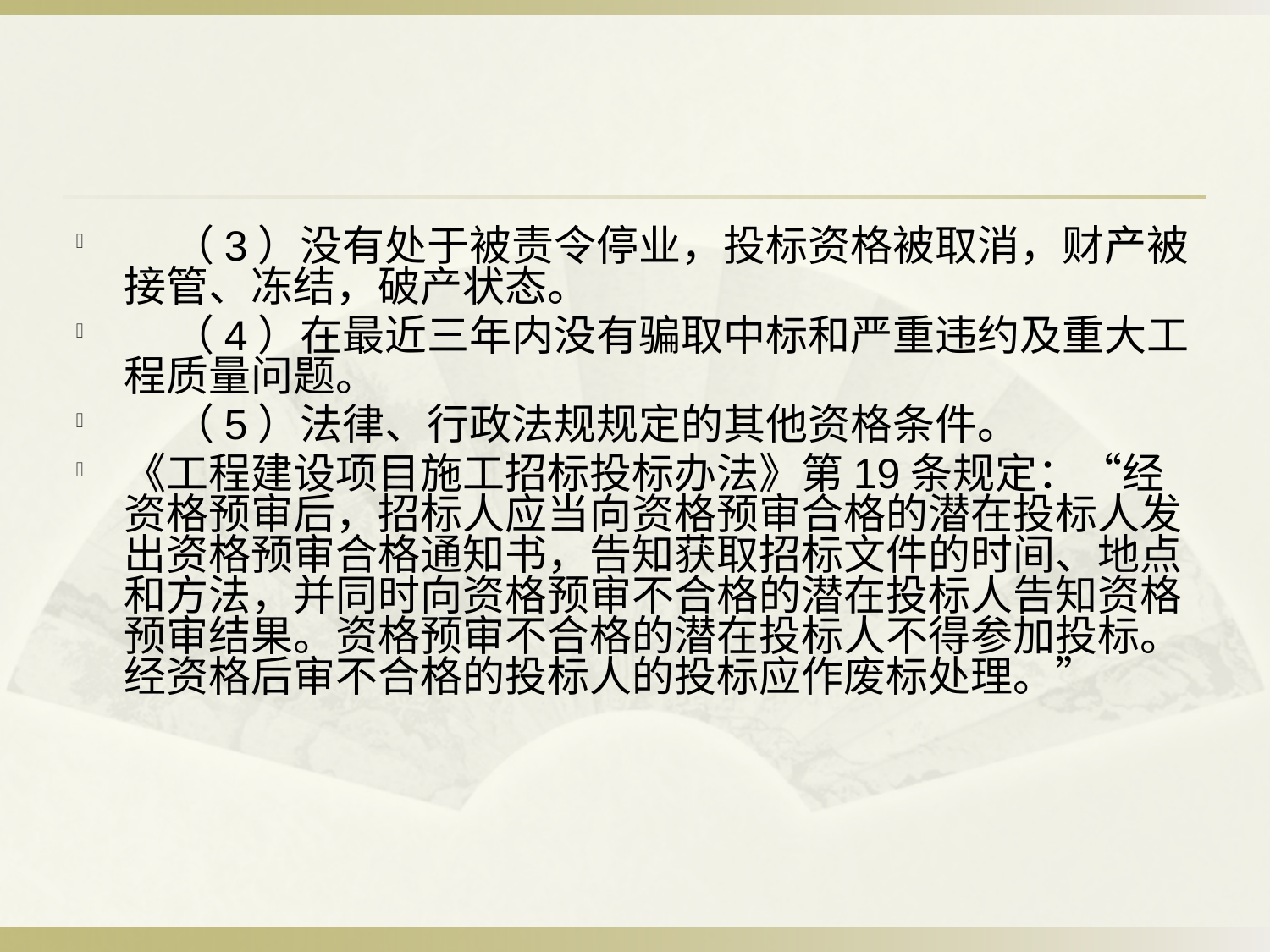

#
    （3）没有处于被责令停业，投标资格被取消，财产被接管、冻结，破产状态。
    （4）在最近三年内没有骗取中标和严重违约及重大工程质量问题。
    （5）法律、行政法规规定的其他资格条件。
《工程建设项目施工招标投标办法》第19条规定：“经资格预审后，招标人应当向资格预审合格的潜在投标人发出资格预审合格通知书，告知获取招标文件的时间、地点和方法，并同时向资格预审不合格的潜在投标人告知资格预审结果。资格预审不合格的潜在投标人不得参加投标。经资格后审不合格的投标人的投标应作废标处理。”